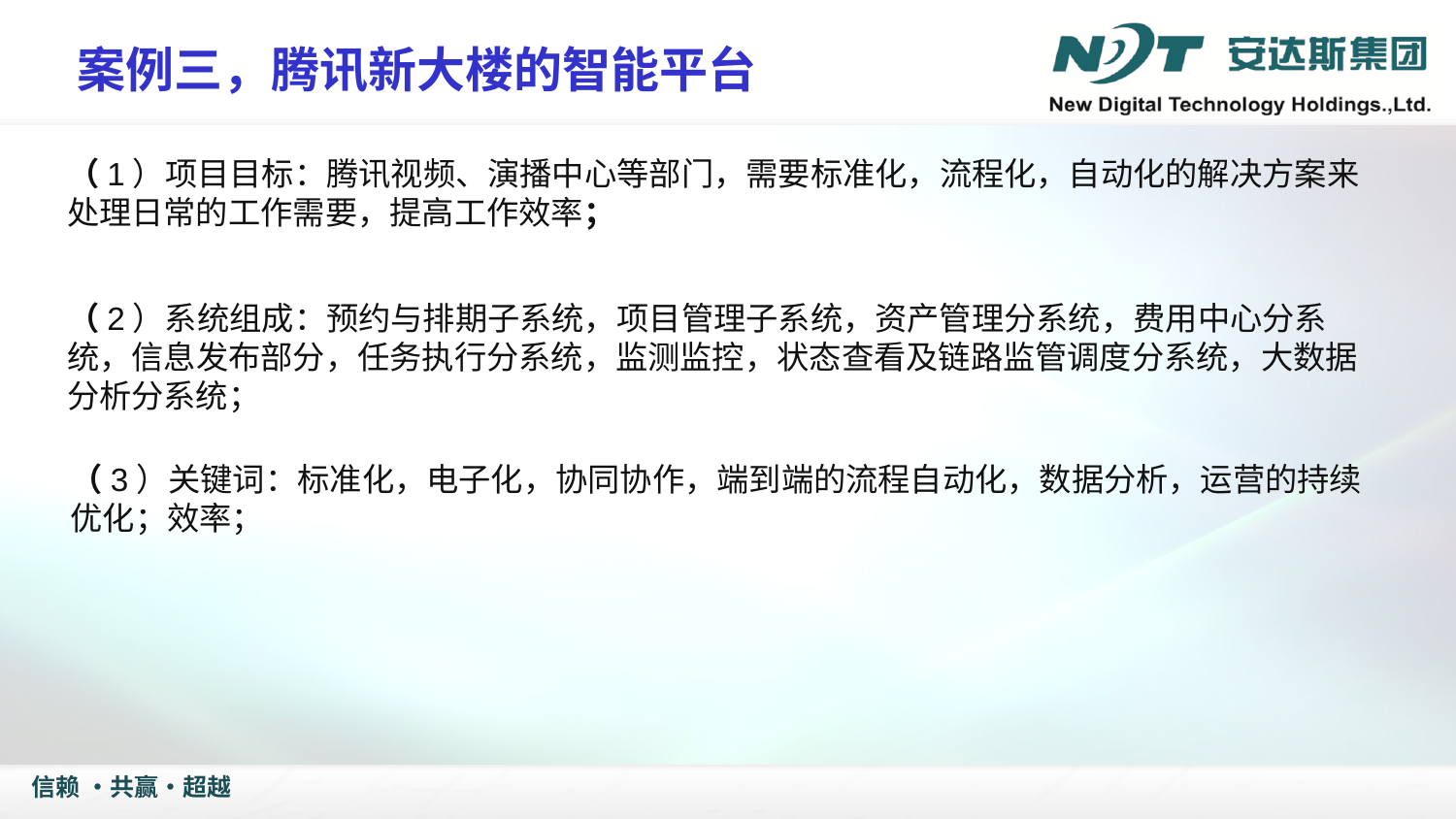

案例三，腾讯新大楼的智能平台
（1）项目目标：腾讯视频、演播中心等部门，需要标准化，流程化，自动化的解决方案来处理日常的工作需要，提高工作效率；
（2）系统组成：预约与排期子系统，项目管理子系统，资产管理分系统，费用中心分系统，信息发布部分，任务执行分系统，监测监控，状态查看及链路监管调度分系统，大数据分析分系统；
（3）关键词：标准化，电子化，协同协作，端到端的流程自动化，数据分析，运营的持续优化；效率；